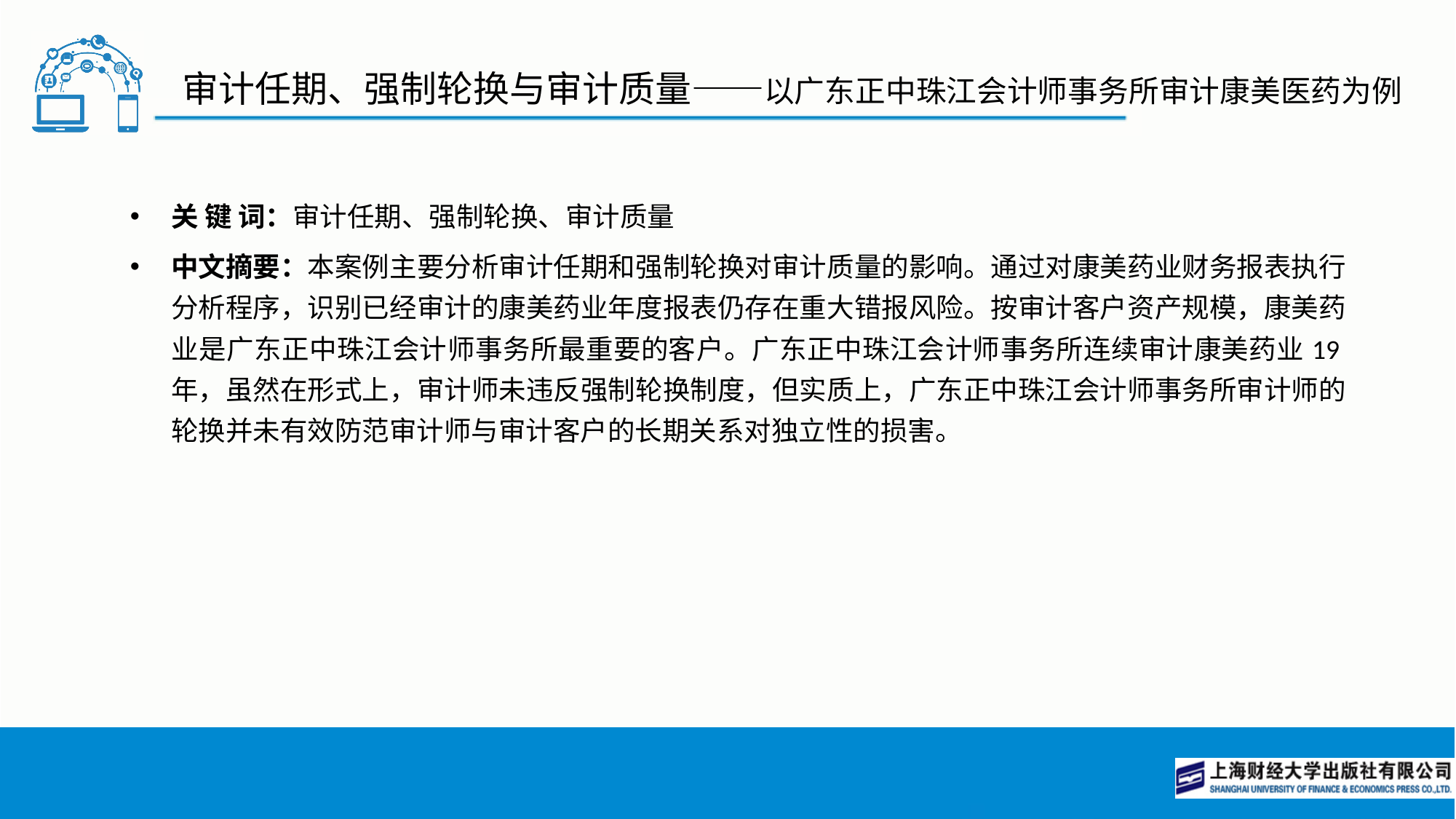

# 审计任期、强制轮换与审计质量——以广东正中珠江会计师事务所审计康美医药为例
关 键 词：审计任期、强制轮换、审计质量
中文摘要：本案例主要分析审计任期和强制轮换对审计质量的影响。通过对康美药业财务报表执行分析程序，识别已经审计的康美药业年度报表仍存在重大错报风险。按审计客户资产规模，康美药业是广东正中珠江会计师事务所最重要的客户。广东正中珠江会计师事务所连续审计康美药业19年，虽然在形式上，审计师未违反强制轮换制度，但实质上，广东正中珠江会计师事务所审计师的轮换并未有效防范审计师与审计客户的长期关系对独立性的损害。